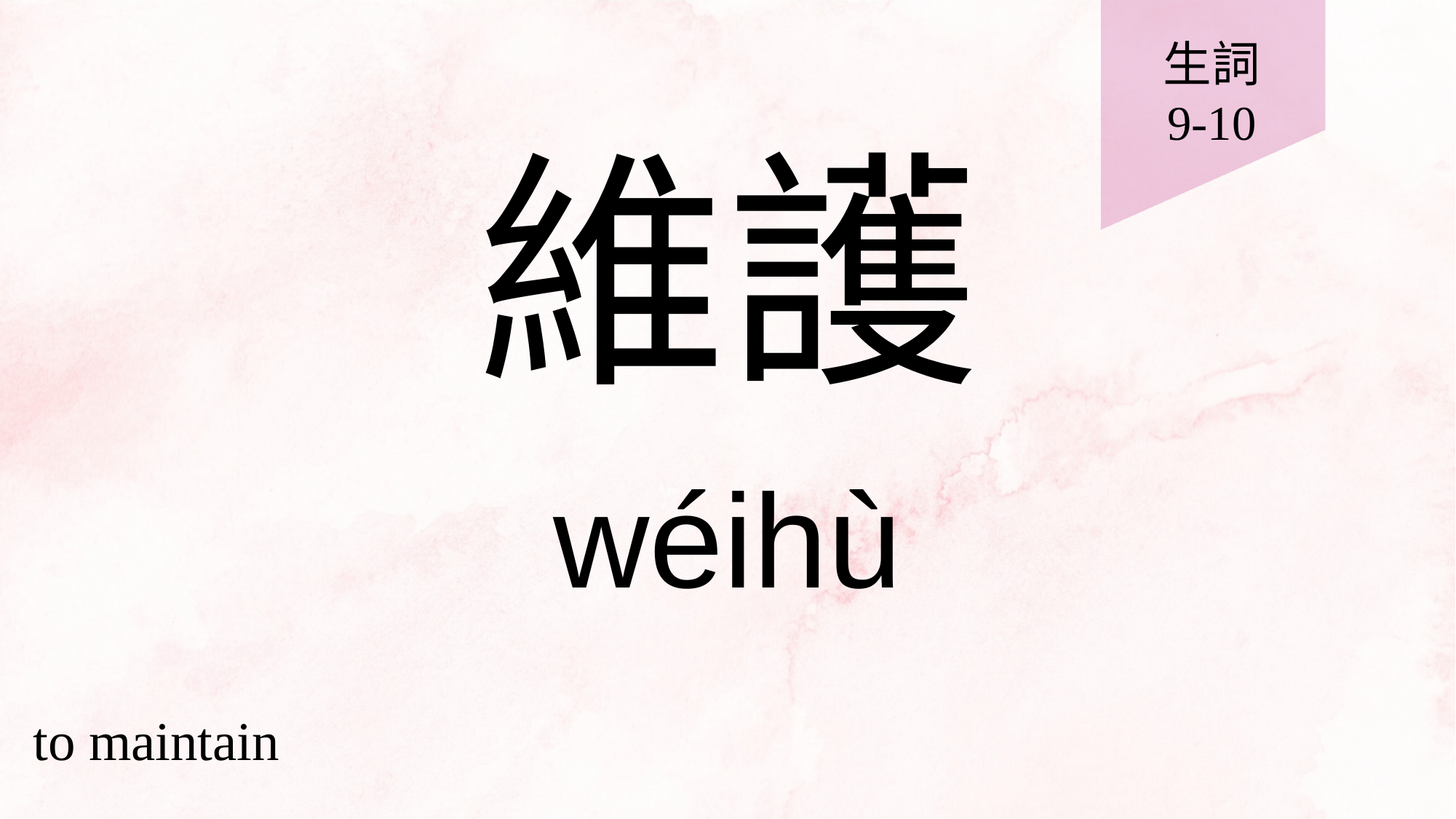

生詞
9-10
# 維護
wéihù
to maintain